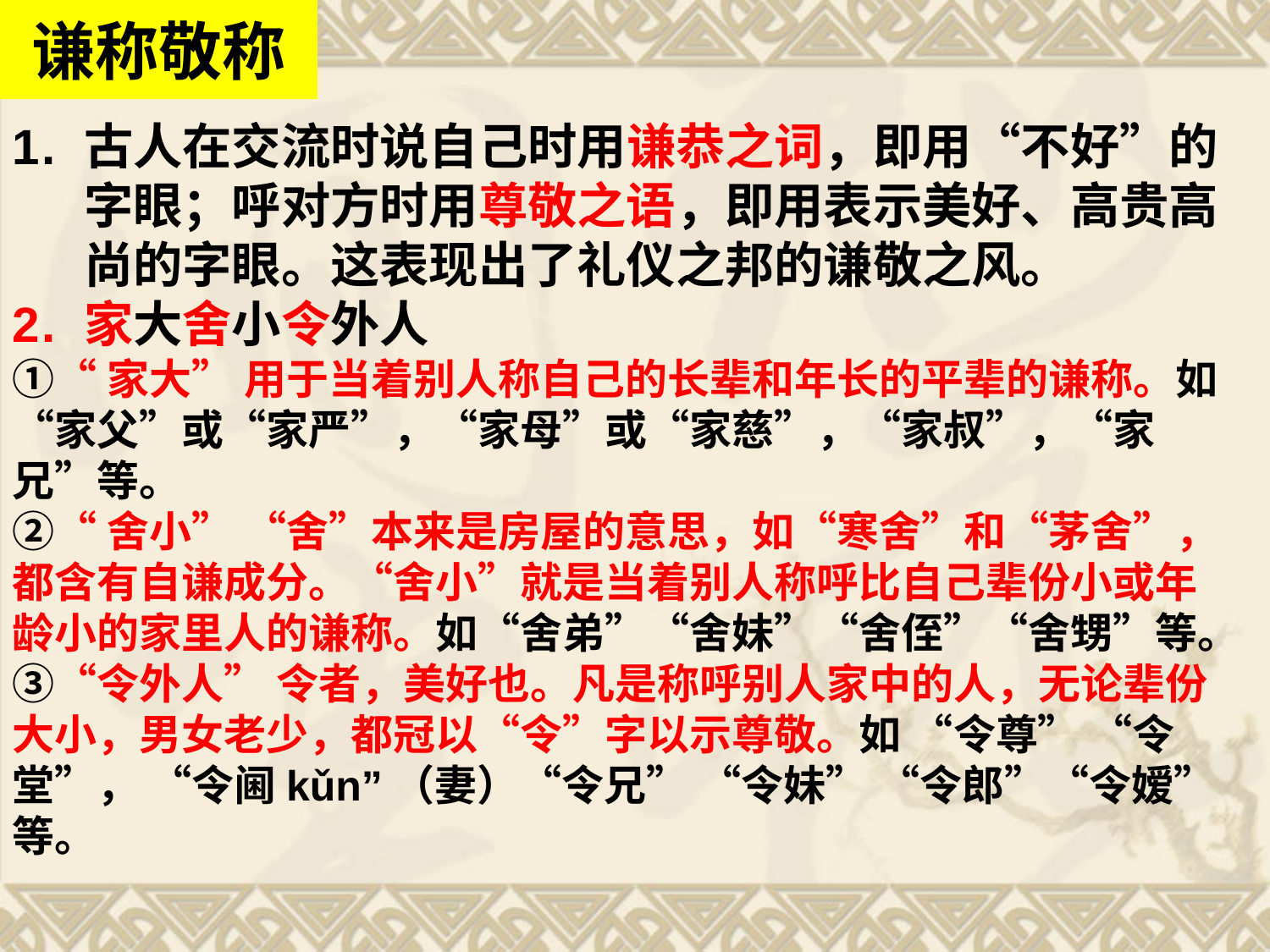

谦称敬称
古人在交流时说自己时用谦恭之词，即用“不好”的字眼；呼对方时用尊敬之语，即用表示美好、高贵高尚的字眼。这表现出了礼仪之邦的谦敬之风。
家大舍小令外人
①“家大” 用于当着别人称自己的长辈和年长的平辈的谦称。如 “家父”或“家严”，“家母”或“家慈”，“家叔”，“家兄”等。
②“舍小” “舍”本来是房屋的意思，如“寒舍”和“茅舍”，都含有自谦成分。“舍小”就是当着别人称呼比自己辈份小或年龄小的家里人的谦称。如“舍弟”“舍妹”“舍侄”“舍甥”等。③“令外人” 令者，美好也。凡是称呼别人家中的人，无论辈份大小，男女老少，都冠以“令”字以示尊敬。如 “令尊” “令堂”， “令阃kǔn”（妻）“令兄” “令妹” “令郎”“令嫒”等。